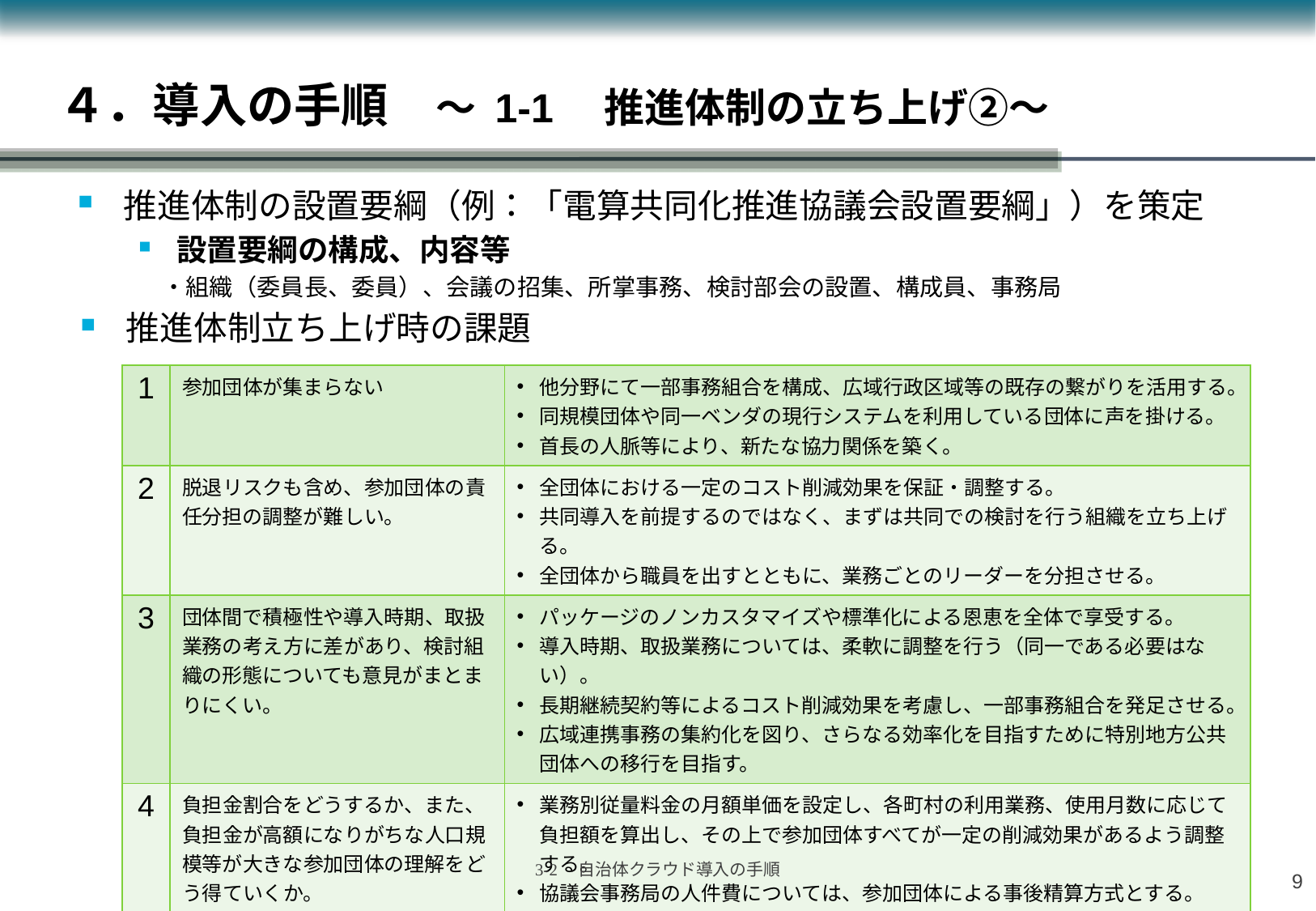

# ４．導入の手順　～ 1-1　推進体制の立ち上げ②～
推進体制の設置要綱（例：「電算共同化推進協議会設置要綱」）を策定
設置要綱の構成、内容等
　・組織（委員長、委員）、会議の招集、所掌事務、検討部会の設置、構成員、事務局
推進体制立ち上げ時の課題
| 1 | 参加団体が集まらない | 他分野にて一部事務組合を構成、広域行政区域等の既存の繋がりを活用する。 同規模団体や同一ベンダの現行システムを利用している団体に声を掛ける。 首長の人脈等により、新たな協力関係を築く。 |
| --- | --- | --- |
| 2 | 脱退リスクも含め、参加団体の責任分担の調整が難しい。 | 全団体における一定のコスト削減効果を保証・調整する。 共同導入を前提するのではなく、まずは共同での検討を行う組織を立ち上げる。 全団体から職員を出すとともに、業務ごとのリーダーを分担させる。 |
| 3 | 団体間で積極性や導入時期、取扱業務の考え方に差があり、検討組織の形態についても意見がまとまりにくい。 | パッケージのノンカスタマイズや標準化による恩恵を全体で享受する。 導入時期、取扱業務については、柔軟に調整を行う（同一である必要はない）。 長期継続契約等によるコスト削減効果を考慮し、一部事務組合を発足させる。 広域連携事務の集約化を図り、さらなる効率化を目指すために特別地方公共団体への移行を目指す。 |
| 4 | 負担金割合をどうするか、また、負担金が高額になりがちな人口規模等が大きな参加団体の理解をどう得ていくか。 | 業務別従量料金の月額単価を設定し、各町村の利用業務、使用月数に応じて負担額を算出し、その上で参加団体すべてが一定の削減効果があるよう調整する。 協議会事務局の人件費については、参加団体による事後精算方式とする。 |
9
3-2　自治体クラウド導入の手順